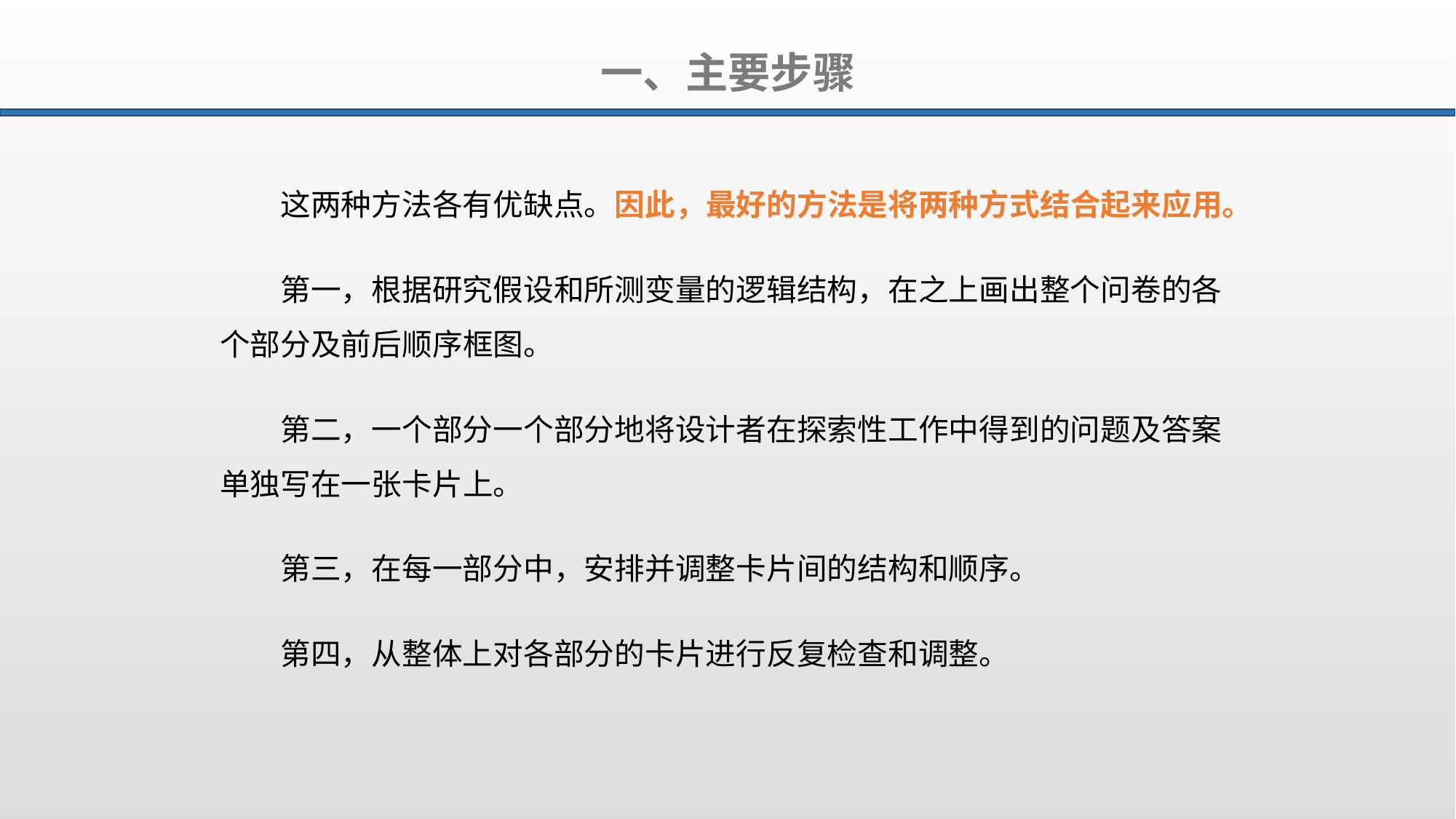

一、主要步骤

这两种方法各有优缺点。因此，最好的方法是将两种方式结合起来应用。
第一，根据研究假设和所测变量的逻辑结构，在之上画出整个问卷的各个部分及前后顺序框图。
第二，一个部分一个部分地将设计者在探索性工作中得到的问题及答案单独写在一张卡片上。
第三，在每一部分中，安排并调整卡片间的结构和顺序。
第四，从整体上对各部分的卡片进行反复检查和调整。